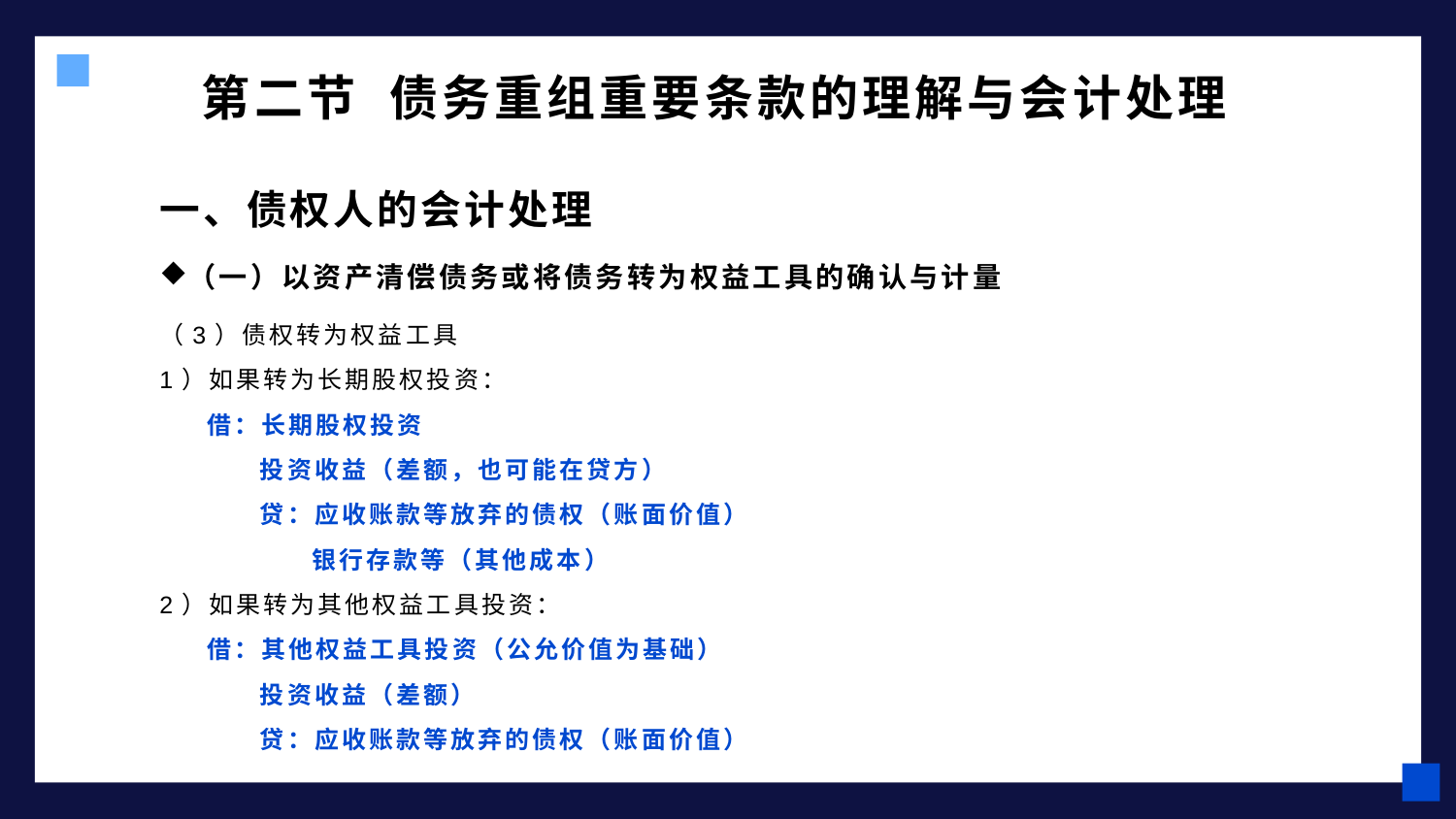

# 第二节  债务重组重要条款的理解与会计处理
一、债权人的会计处理
（一）以资产清偿债务或将债务转为权益工具的确认与计量
（3）债权转为权益工具
1）如果转为长期股权投资：
     借：长期股权投资
           投资收益（差额，也可能在贷方）
           贷：应收账款等放弃的债权（账面价值）
                 银行存款等（其他成本）
2）如果转为其他权益工具投资：
     借：其他权益工具投资（公允价值为基础）
           投资收益（差额）
           贷：应收账款等放弃的债权（账面价值）